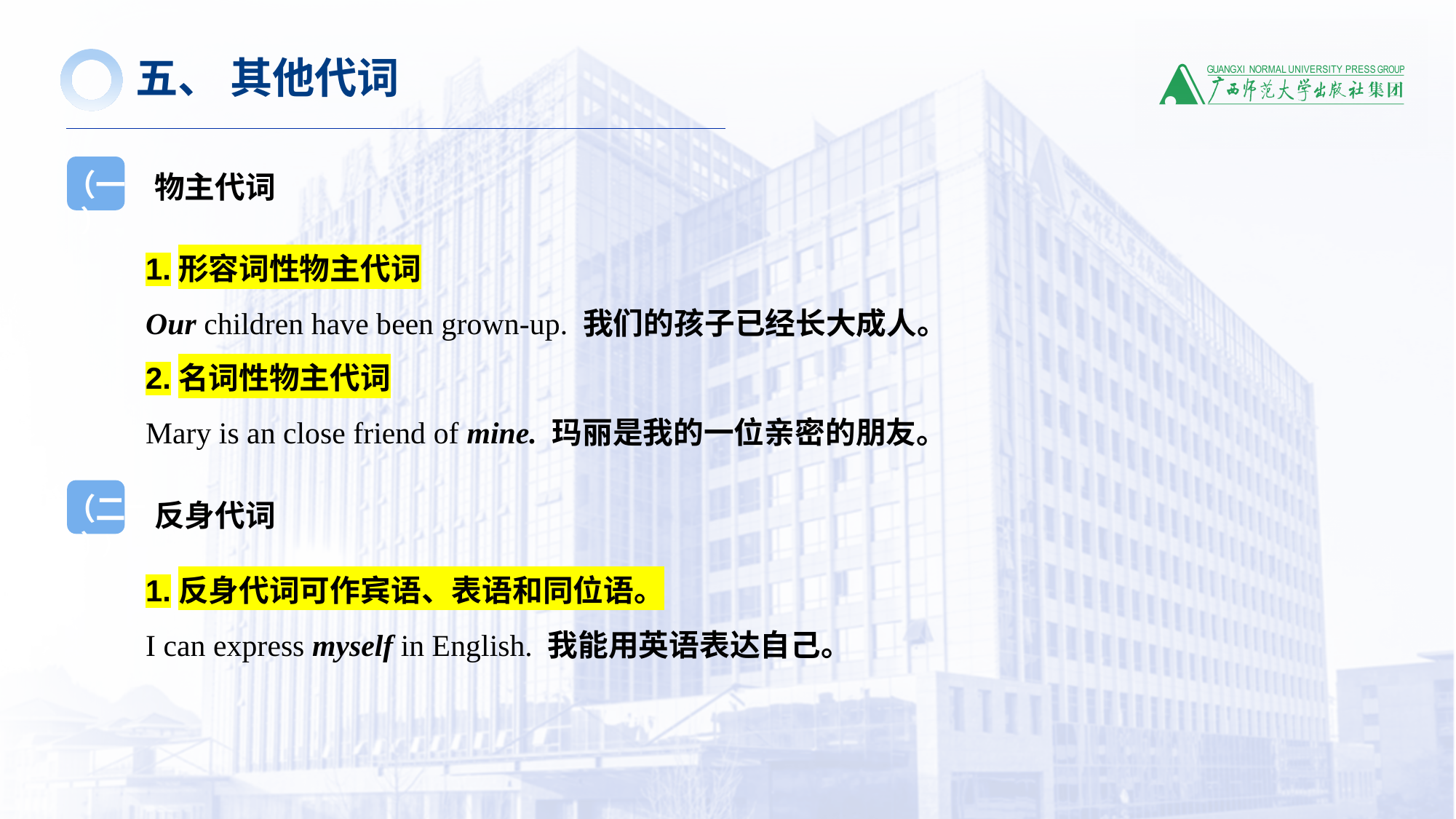

五、 其他代词

物主代词

（一）
1.形容词性物主代词
Our children have been grown-up. 我们的孩子已经长大成人。
2.名词性物主代词
Mary is an close friend of mine. 玛丽是我的一位亲密的朋友。
反身代词

（一）
（二）
1.反身代词可作宾语、表语和同位语。
I can express myself in English. 我能用英语表达自己。